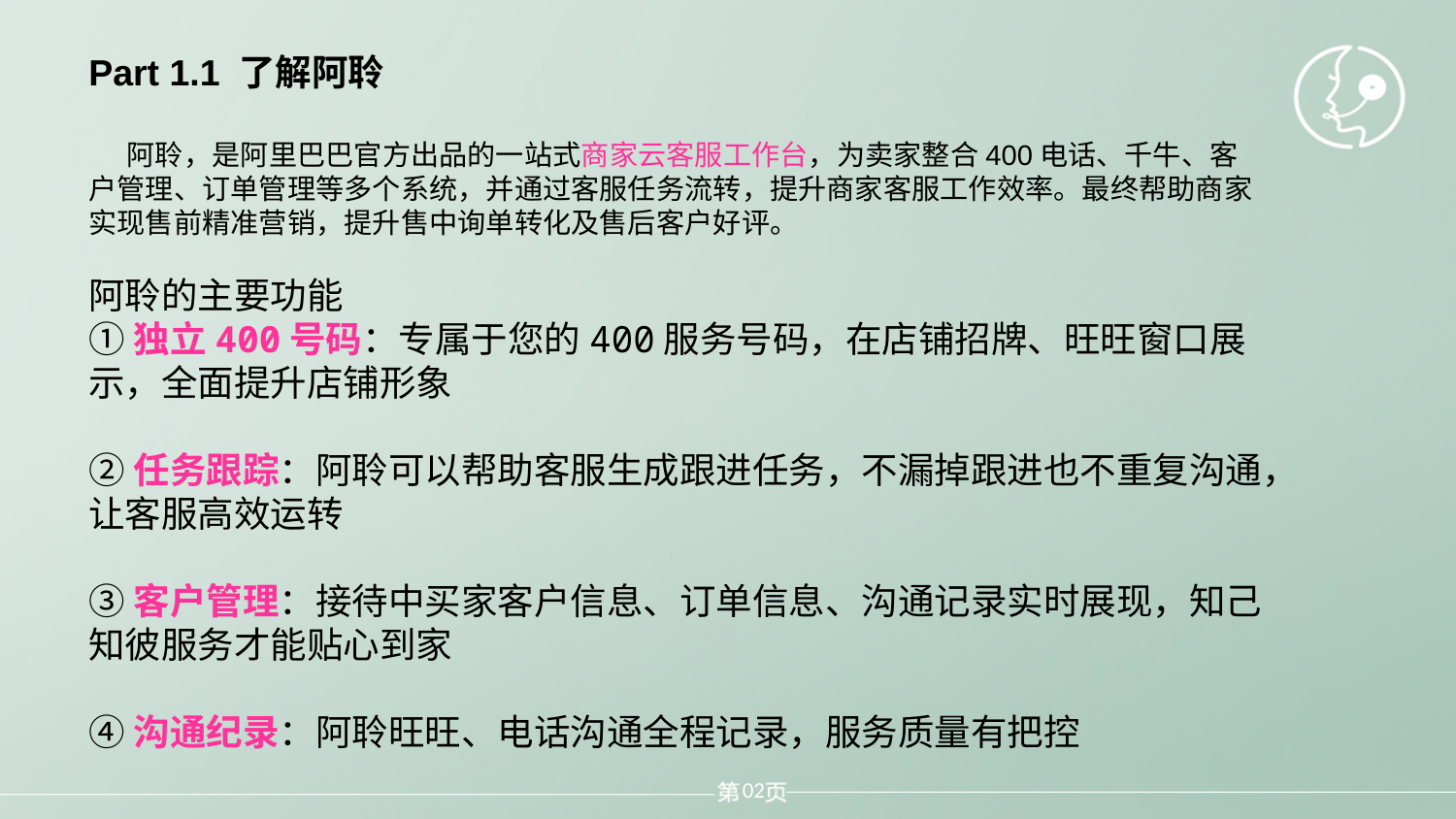

Part 1.1 了解阿聆

     阿聆，是阿里巴巴官方出品的一站式商家云客服工作台，为卖家整合400电话、千牛、客户管理、订单管理等多个系统，并通过客服任务流转，提升商家客服工作效率。最终帮助商家实现售前精准营销，提升售中询单转化及售后客户好评。

阿聆的主要功能
①独立400号码：专属于您的400服务号码，在店铺招牌、旺旺窗口展示，全面提升店铺形象

②任务跟踪：阿聆可以帮助客服生成跟进任务，不漏掉跟进也不重复沟通，让客服高效运转

③客户管理：接待中买家客户信息、订单信息、沟通记录实时展现，知己知彼服务才能贴心到家

④沟通纪录：阿聆旺旺、电话沟通全程记录，服务质量有把控
02